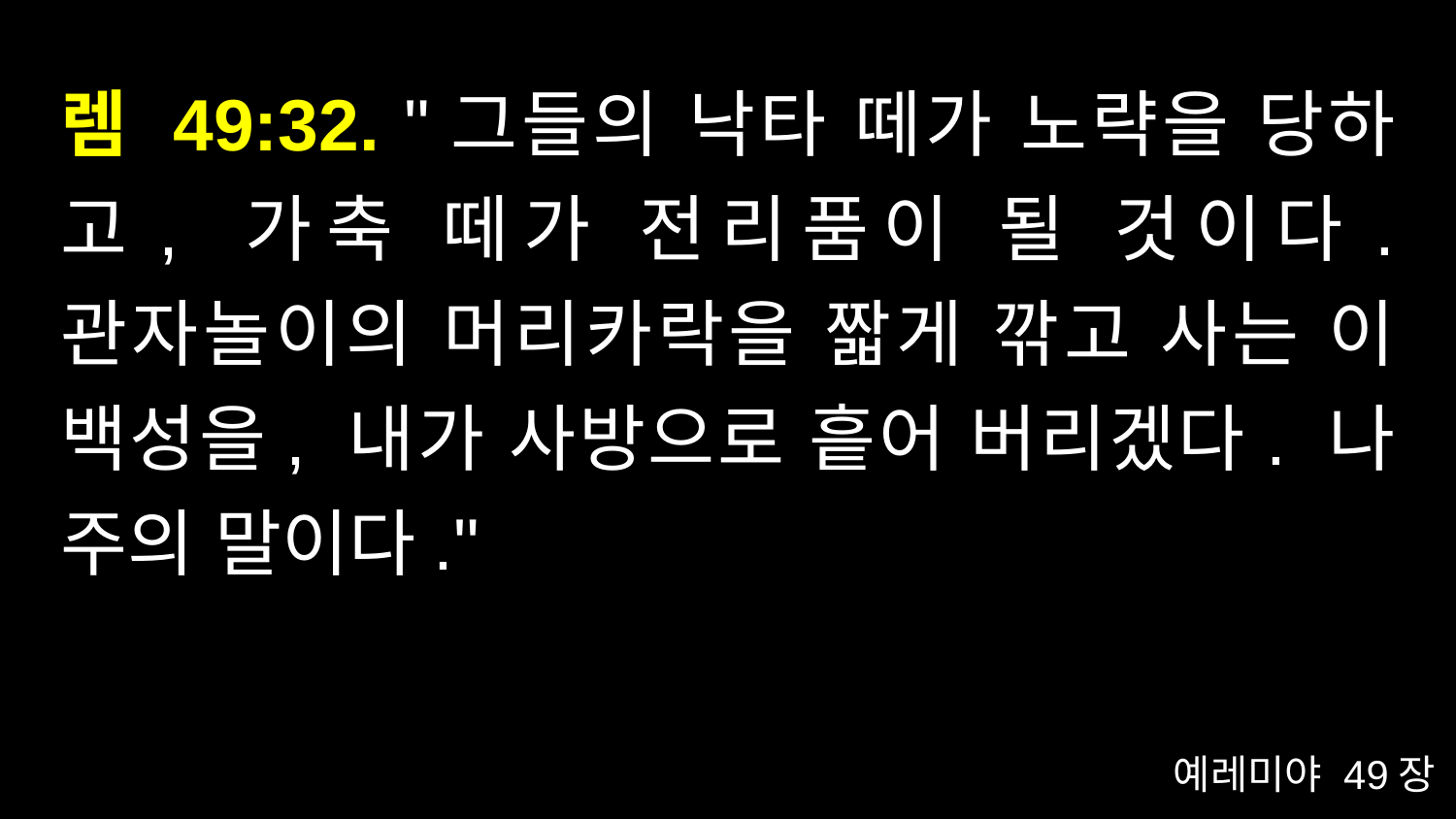

# 렘 49:32. "그들의 낙타 떼가 노략을 당하고, 가축 떼가 전리품이 될 것이다. 관자놀이의 머리카락을 짧게 깎고 사는 이 백성을, 내가 사방으로 흩어 버리겠다. 나 주의 말이다."
예레미야 49장